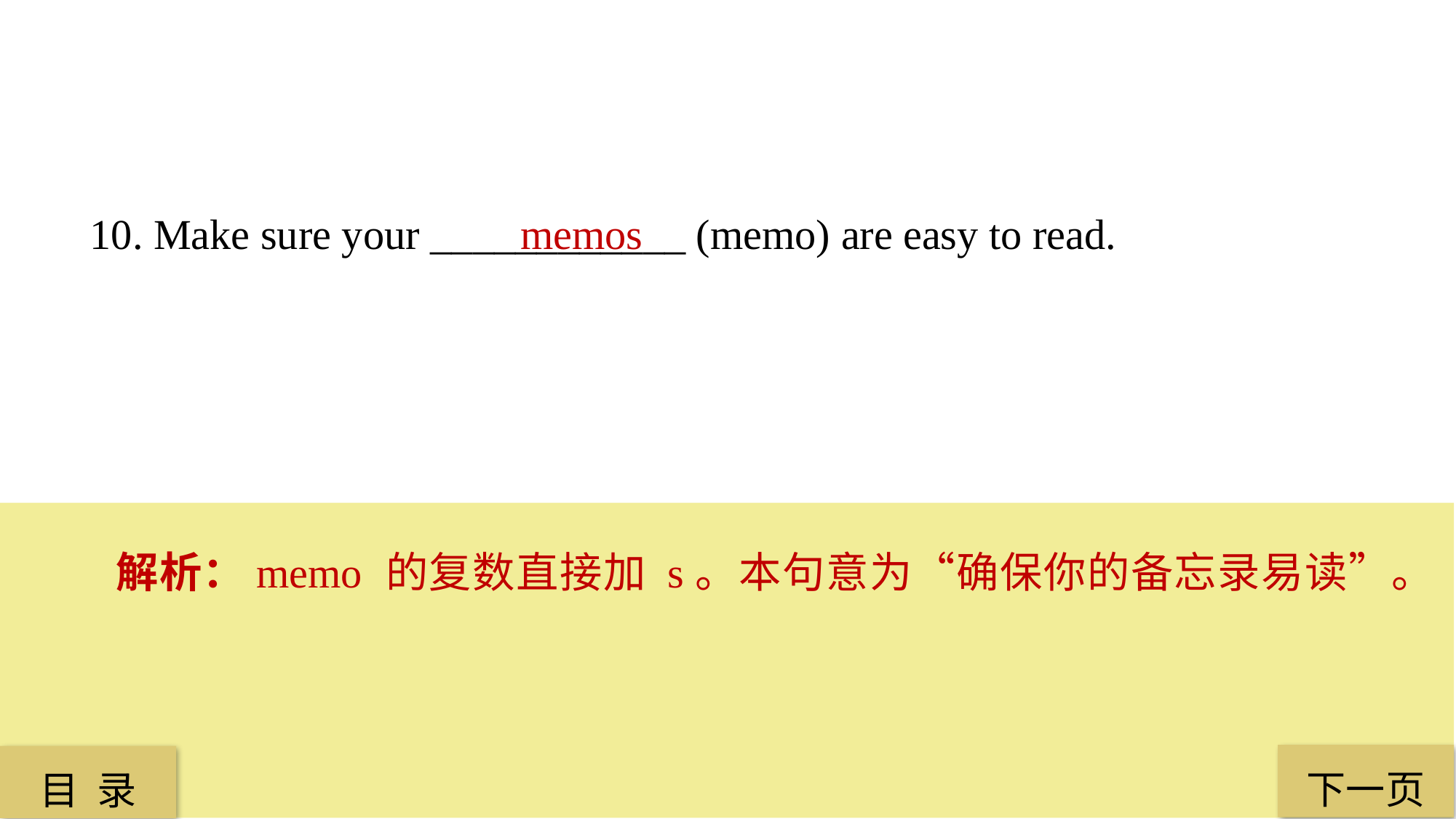

10. Make sure your ____________ (memo) are easy to read.
 memos
解析：memo 的复数直接加 s。本句意为“确保你的备忘录易读”。